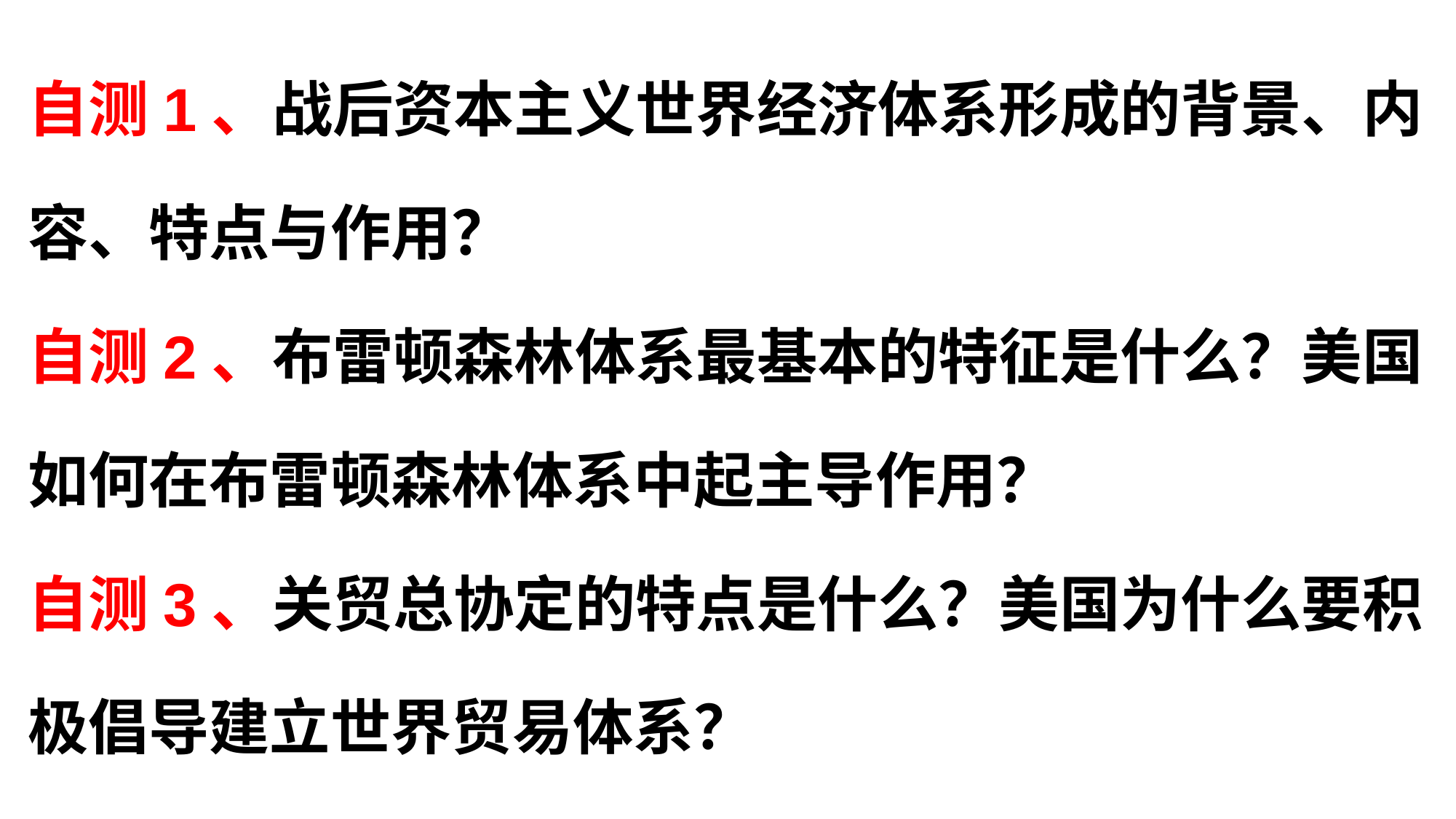

自测1、战后资本主义世界经济体系形成的背景、内容、特点与作用？
自测2、布雷顿森林体系最基本的特征是什么？美国如何在布雷顿森林体系中起主导作用？
自测3、关贸总协定的特点是什么？美国为什么要积极倡导建立世界贸易体系？